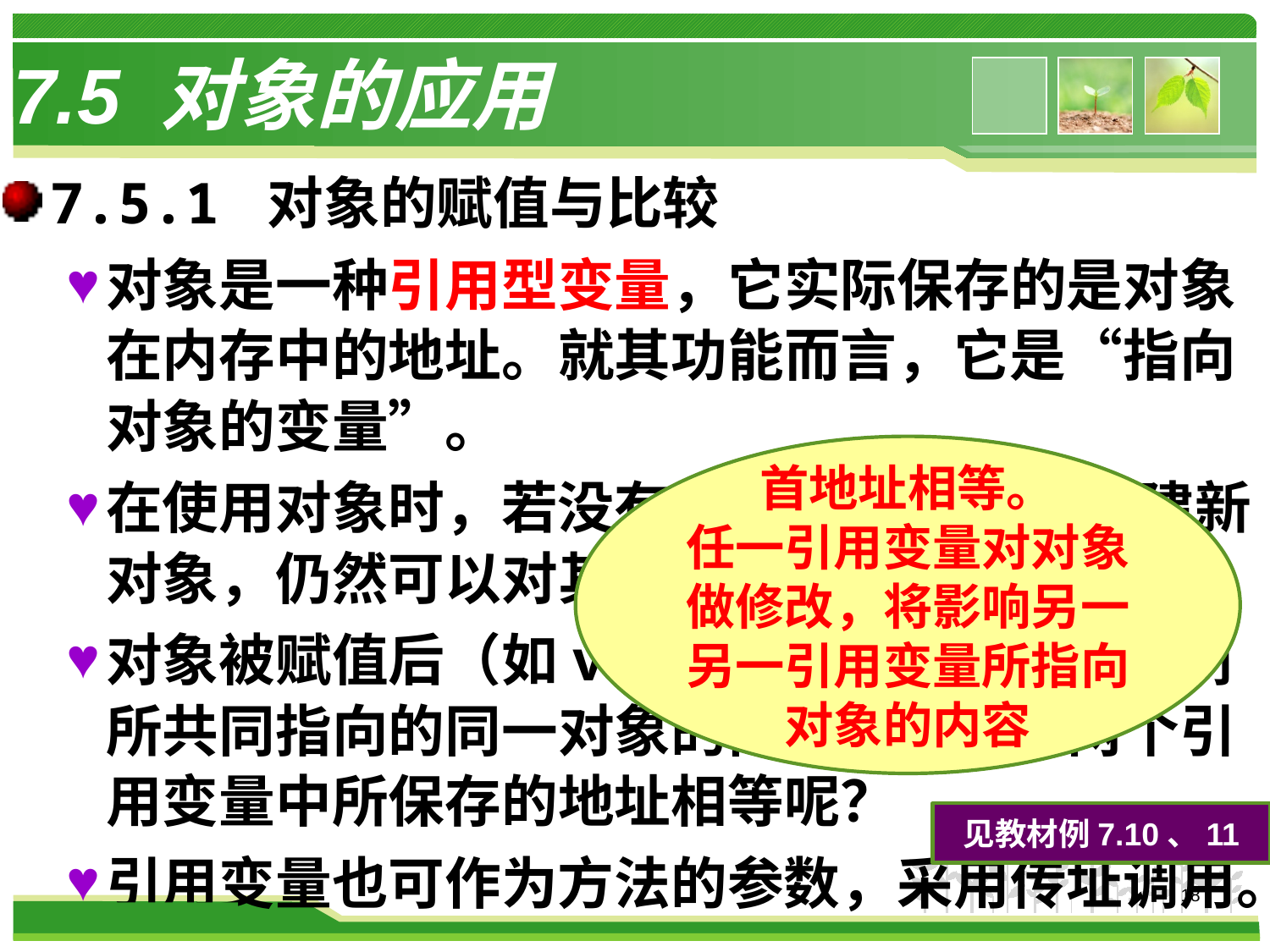

# 7.5 对象的应用
7.5.1 对象的赋值与比较
对象是一种引用型变量，它实际保存的是对象在内存中的地址。就其功能而言，它是“指向对象的变量”。
在使用对象时，若没有使用new运算符创建新对象，仍然可以对其进行赋值。
对象被赋值后（如volu2＝volu1），它们所共同指向的同一对象的内容相等还是两个引用变量中所保存的地址相等呢？
引用变量也可作为方法的参数，采用传址调用。

首地址相等。
任一引用变量对对象做修改，将影响另一另一引用变量所指向对象的内容
见教材例7.10、11
18